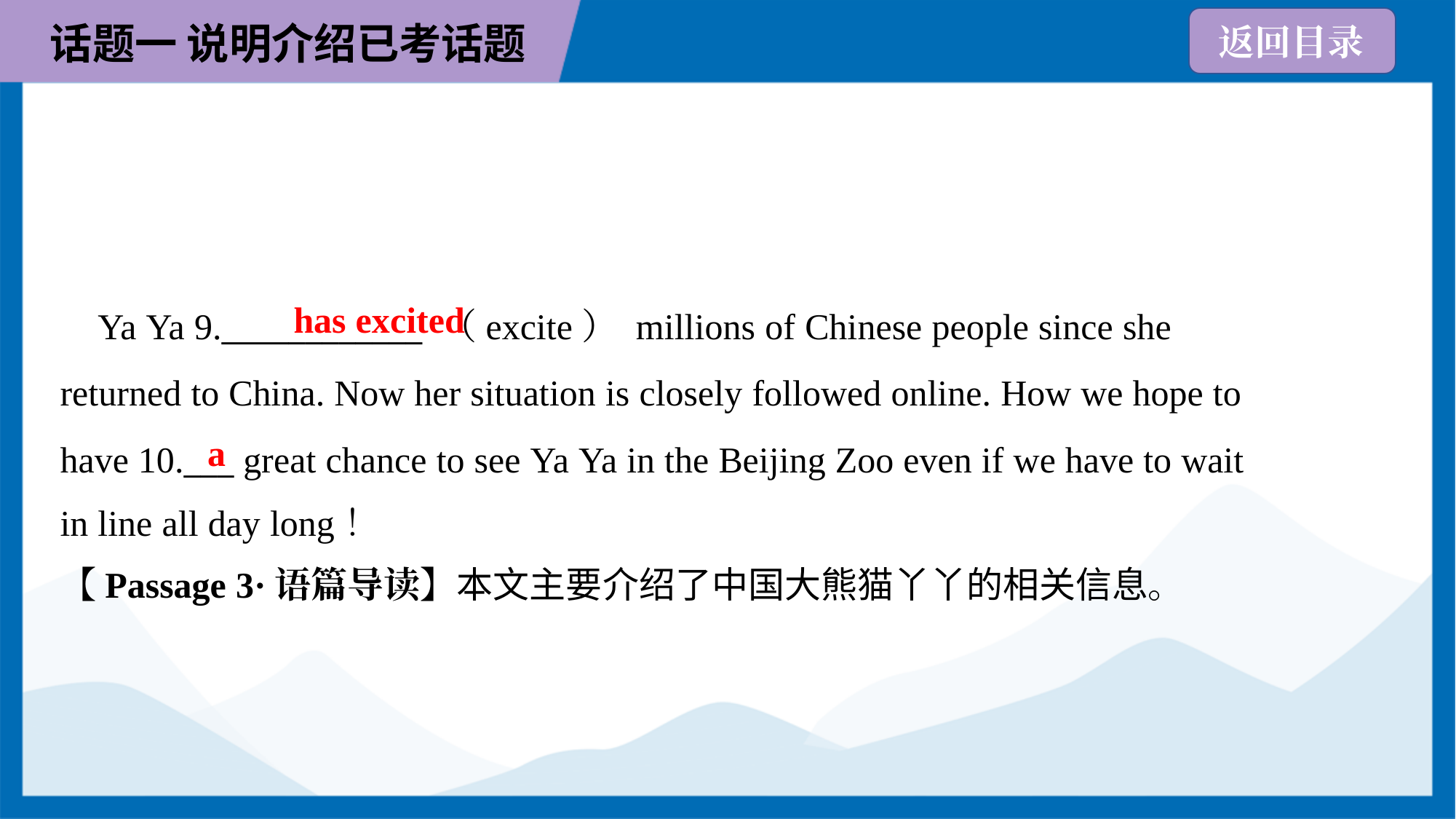

has excited
    Ya Ya 9.____________ （excite） millions of Chinese people since she
returned to China. Now her situation is closely followed online. How we hope to
have 10.___ great chance to see Ya Ya in the Beijing Zoo even if we have to wait
in line all day long！
a
【Passage 3·语篇导读】本文主要介绍了中国大熊猫丫丫的相关信息。